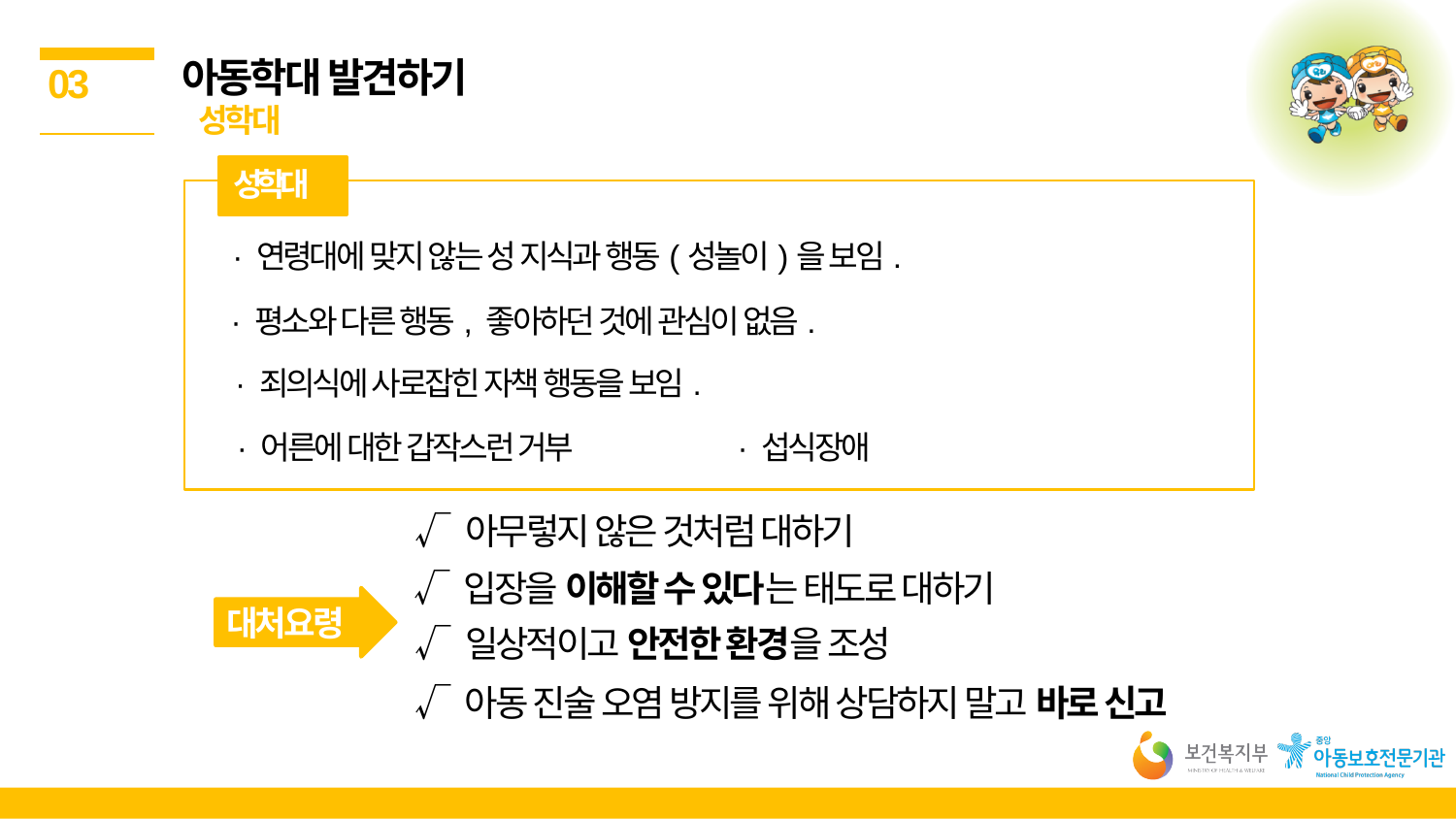

아동학대 발견하기
 성학대
03

성학대

· 연령대에 맞지 않는 성 지식과 행동(성놀이)을 보임.
· 평소와 다른 행동, 좋아하던 것에 관심이 없음.
· 죄의식에 사로잡힌 자책 행동을 보임.
· 어른에 대한 갑작스런 거부
· 섭식장애
√ 아무렇지 않은 것처럼 대하기
√ 입장을 이해할 수 있다는 태도로 대하기

대처요령
√ 일상적이고 안전한 환경을 조성
√ 아동 진술 오염 방지를 위해 상담하지 말고 바로 신고